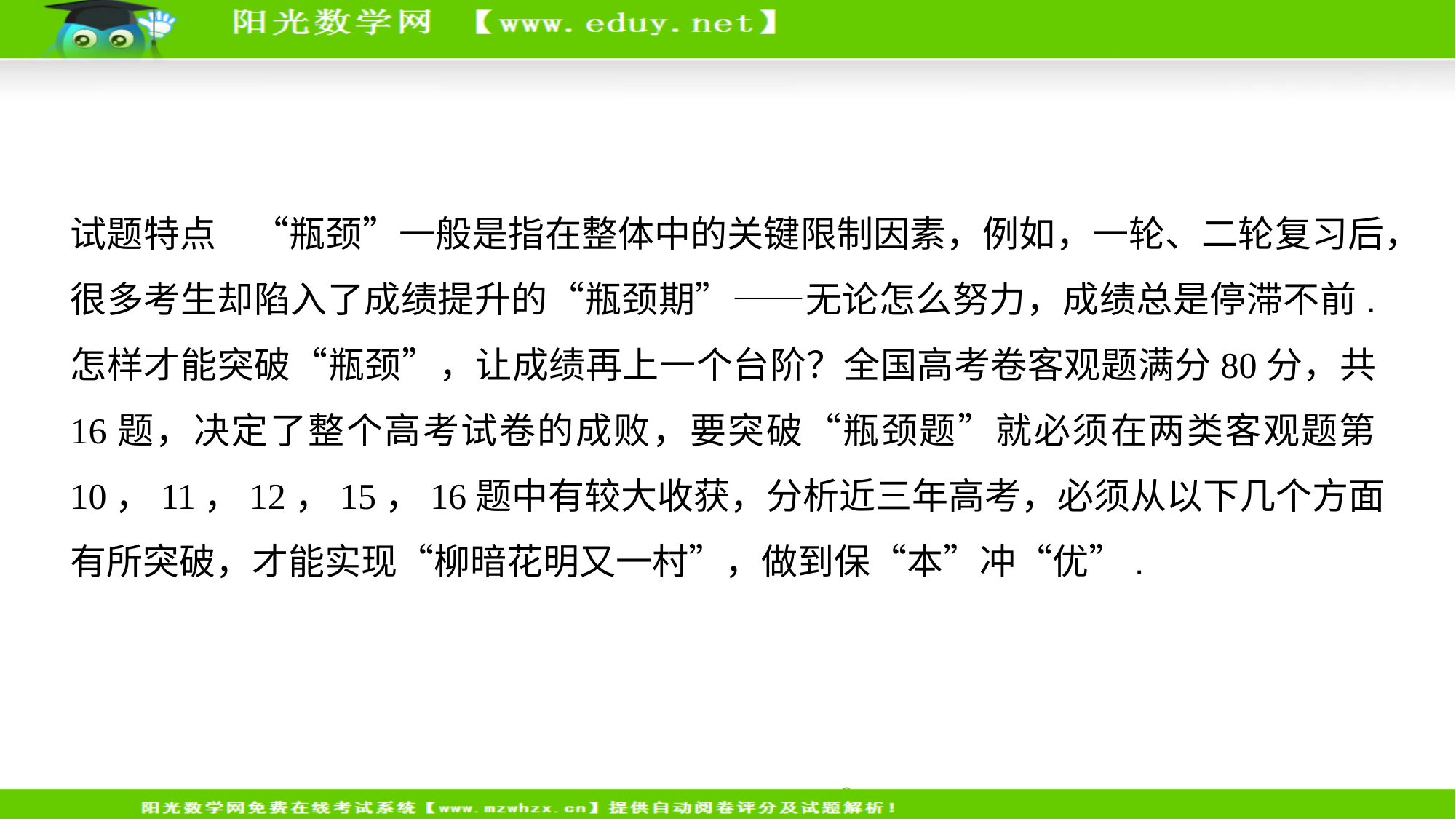

试题特点　“瓶颈”一般是指在整体中的关键限制因素，例如，一轮、二轮复习后，很多考生却陷入了成绩提升的“瓶颈期”——无论怎么努力，成绩总是停滞不前.怎样才能突破“瓶颈”，让成绩再上一个台阶？全国高考卷客观题满分80分，共16题，决定了整个高考试卷的成败，要突破“瓶颈题”就必须在两类客观题第10，11，12，15，16题中有较大收获，分析近三年高考，必须从以下几个方面有所突破，才能实现“柳暗花明又一村”，做到保“本”冲“优”.